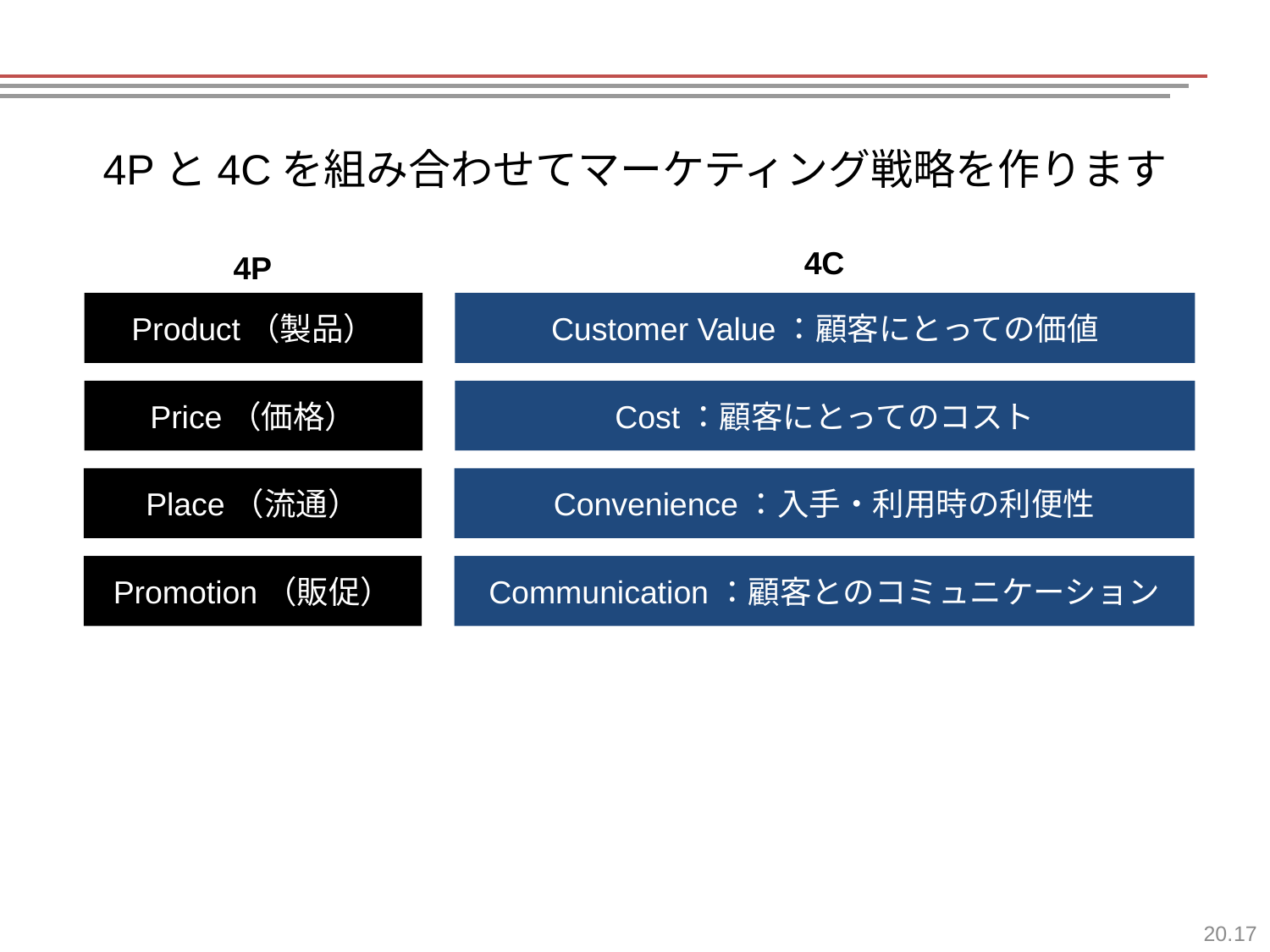

4Pと4Cを組み合わせてマーケティング戦略を作ります
4C
4P
Product（製品）
Customer Value：顧客にとっての価値
Price（価格）
Cost：顧客にとってのコスト
Place（流通）
Convenience：入手・利用時の利便性
Promotion（販促）
Communication：顧客とのコミュニケーション
17